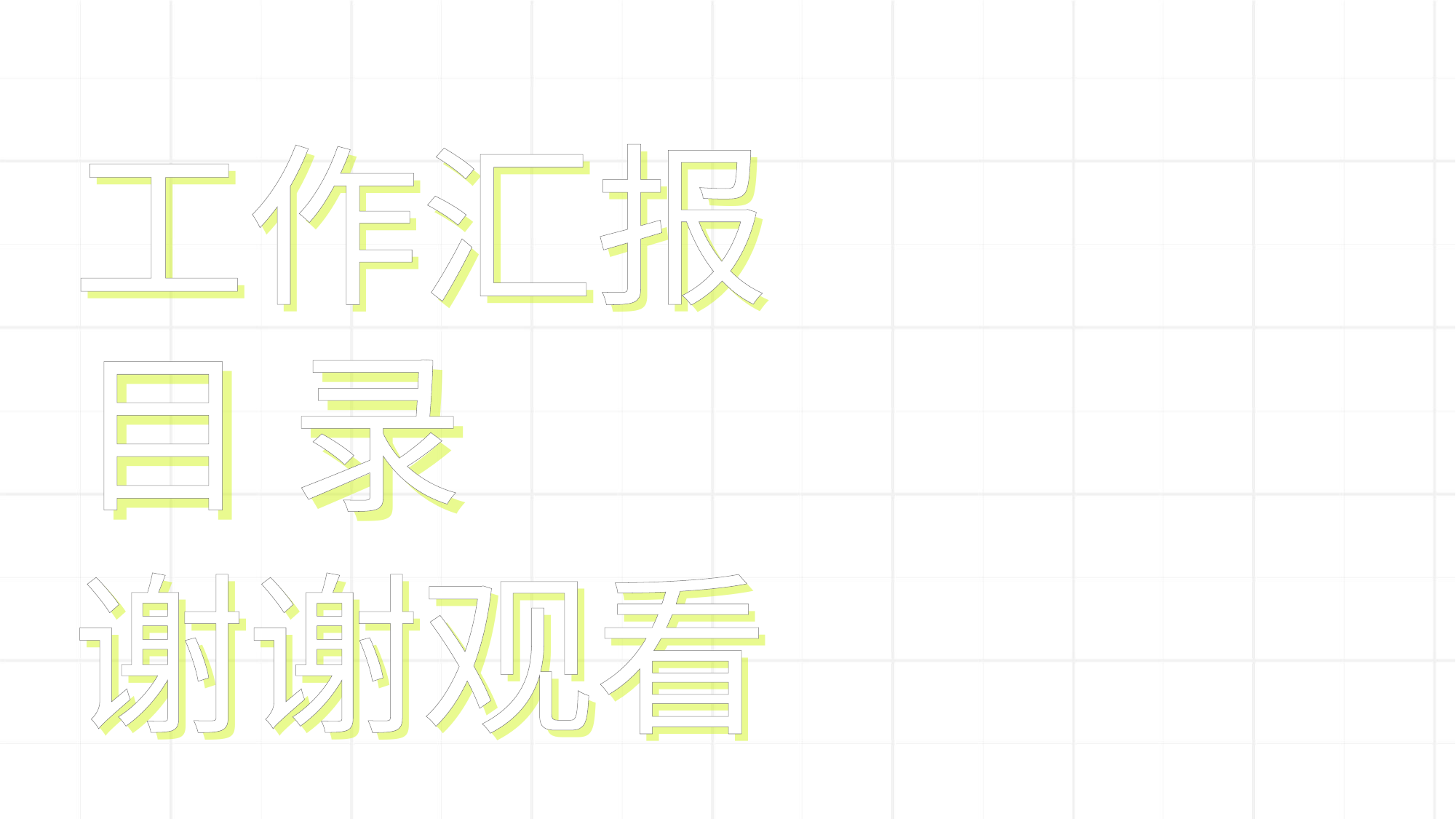

工作汇报
工作汇报
目 录
目 录
谢谢观看
谢谢观看